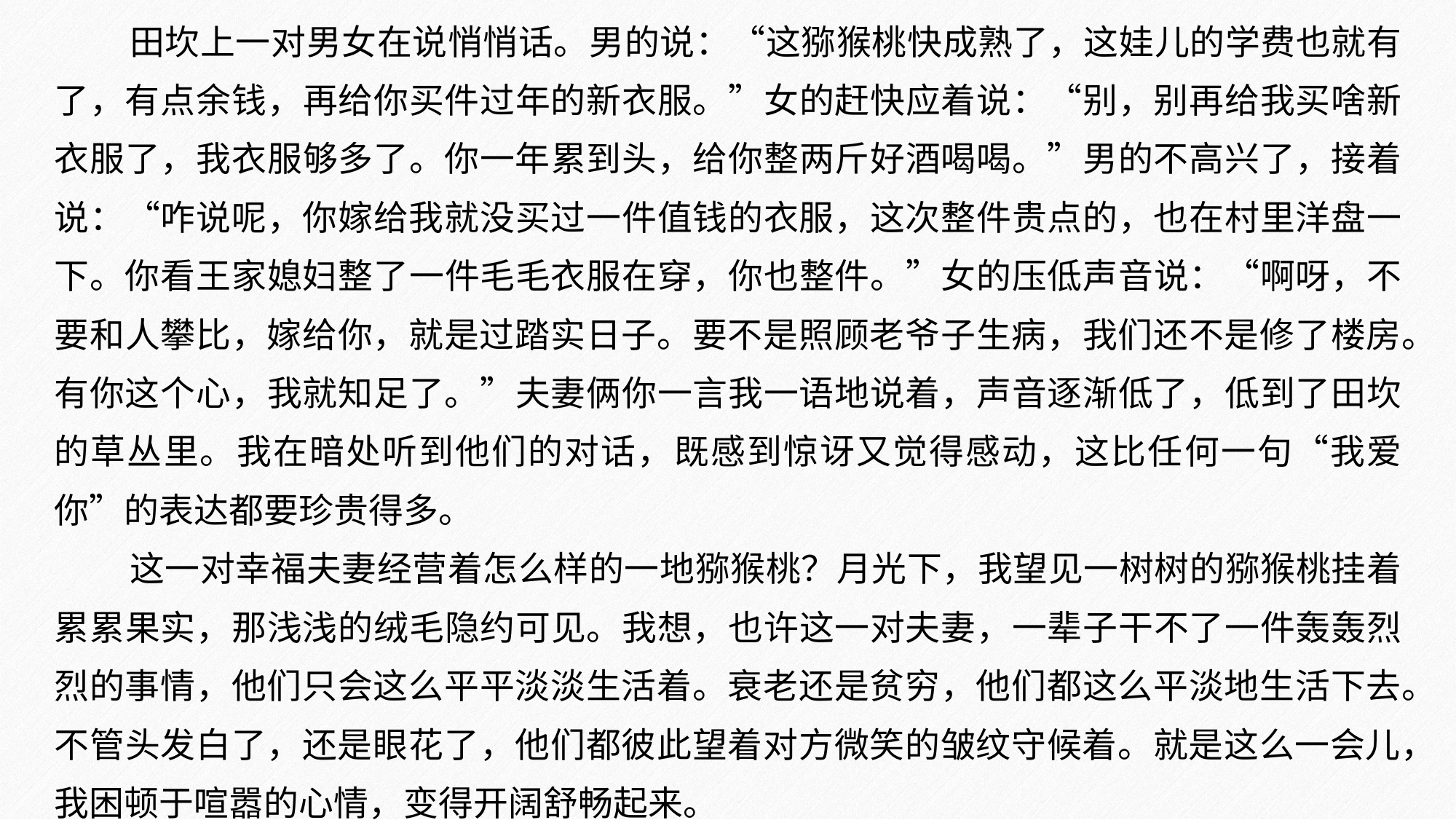

田坎上一对男女在说悄悄话。男的说：“这猕猴桃快成熟了，这娃儿的学费也就有了，有点余钱，再给你买件过年的新衣服。”女的赶快应着说：“别，别再给我买啥新衣服了，我衣服够多了。你一年累到头，给你整两斤好酒喝喝。”男的不高兴了，接着说：“咋说呢，你嫁给我就没买过一件值钱的衣服，这次整件贵点的，也在村里洋盘一下。你看王家媳妇整了一件毛毛衣服在穿，你也整件。”女的压低声音说：“啊呀，不要和人攀比，嫁给你，就是过踏实日子。要不是照顾老爷子生病，我们还不是修了楼房。有你这个心，我就知足了。”夫妻俩你一言我一语地说着，声音逐渐低了，低到了田坎的草丛里。我在暗处听到他们的对话，既感到惊讶又觉得感动，这比任何一句“我爱你”的表达都要珍贵得多。
这一对幸福夫妻经营着怎么样的一地猕猴桃？月光下，我望见一树树的猕猴桃挂着累累果实，那浅浅的绒毛隐约可见。我想，也许这一对夫妻，一辈子干不了一件轰轰烈烈的事情，他们只会这么平平淡淡生活着。衰老还是贫穷，他们都这么平淡地生活下去。不管头发白了，还是眼花了，他们都彼此望着对方微笑的皱纹守候着。就是这么一会儿，我困顿于喧嚣的心情，变得开阔舒畅起来。